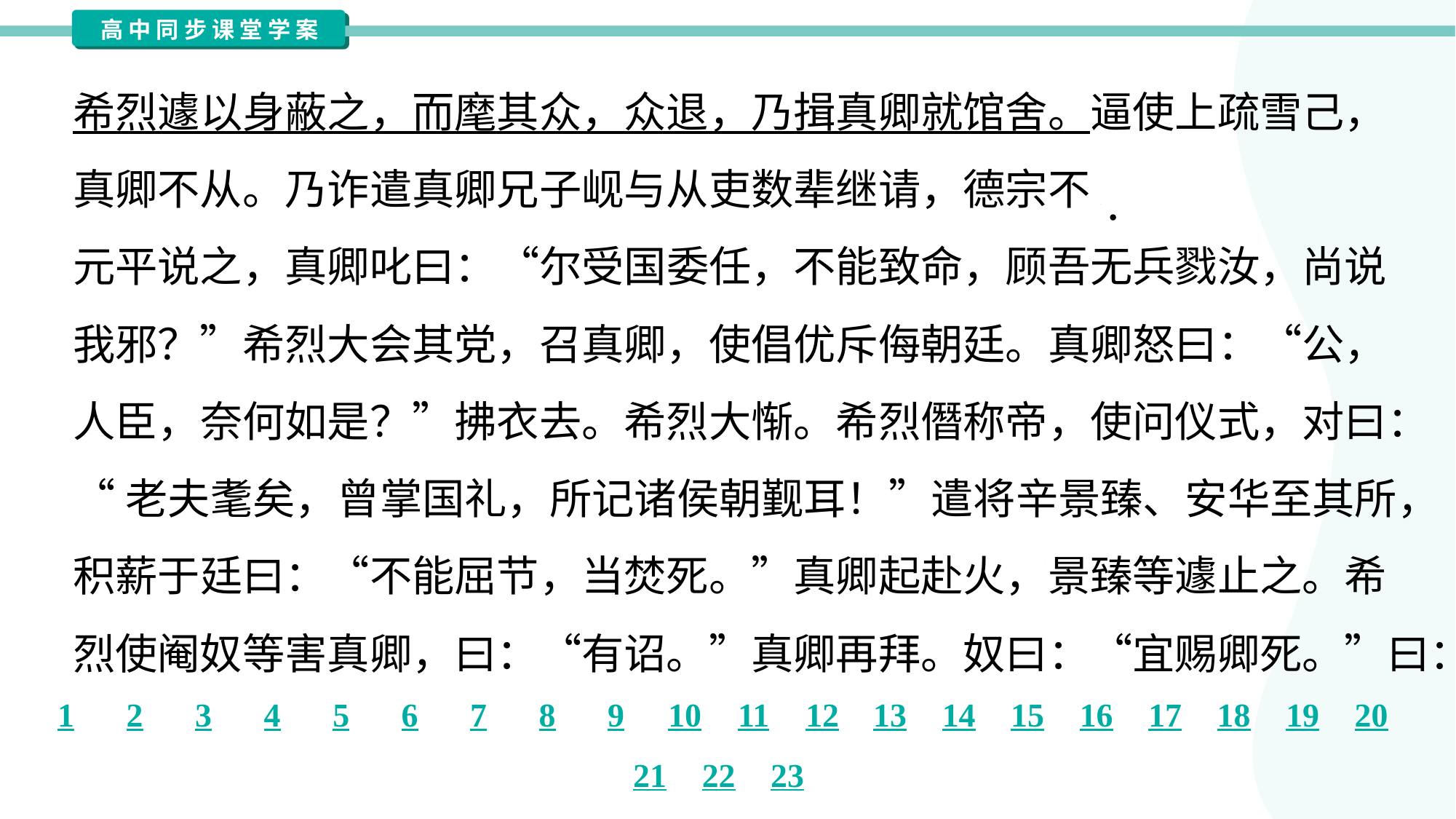

希烈遽以身蔽之，而麾其众，众退，乃揖真卿就馆舍。逼使上疏雪己，
真卿不从。乃诈遣真卿兄子岘与从吏数辈继请，德宗不<zzd>报</zzd>。希烈遣李
元平说之，真卿叱曰：“尔受国委任，不能致命，顾吾无兵戮汝，尚说
我邪？”希烈大会其党，召真卿，使倡优斥侮朝廷。真卿怒曰：“公，
人臣，奈何如是？”拂衣去。希烈大惭。希烈僭称帝，使问仪式，对曰：
“老夫耄矣，曾掌国礼，所记诸侯朝觐耳！”遣将辛景臻、安华至其所，
积薪于廷曰：“不能屈节，当焚死。”真卿起赴火，景臻等遽止之。希
烈使阉奴等害真卿，曰：“有诏。”真卿再拜。奴曰：“宜赐卿死。”曰：